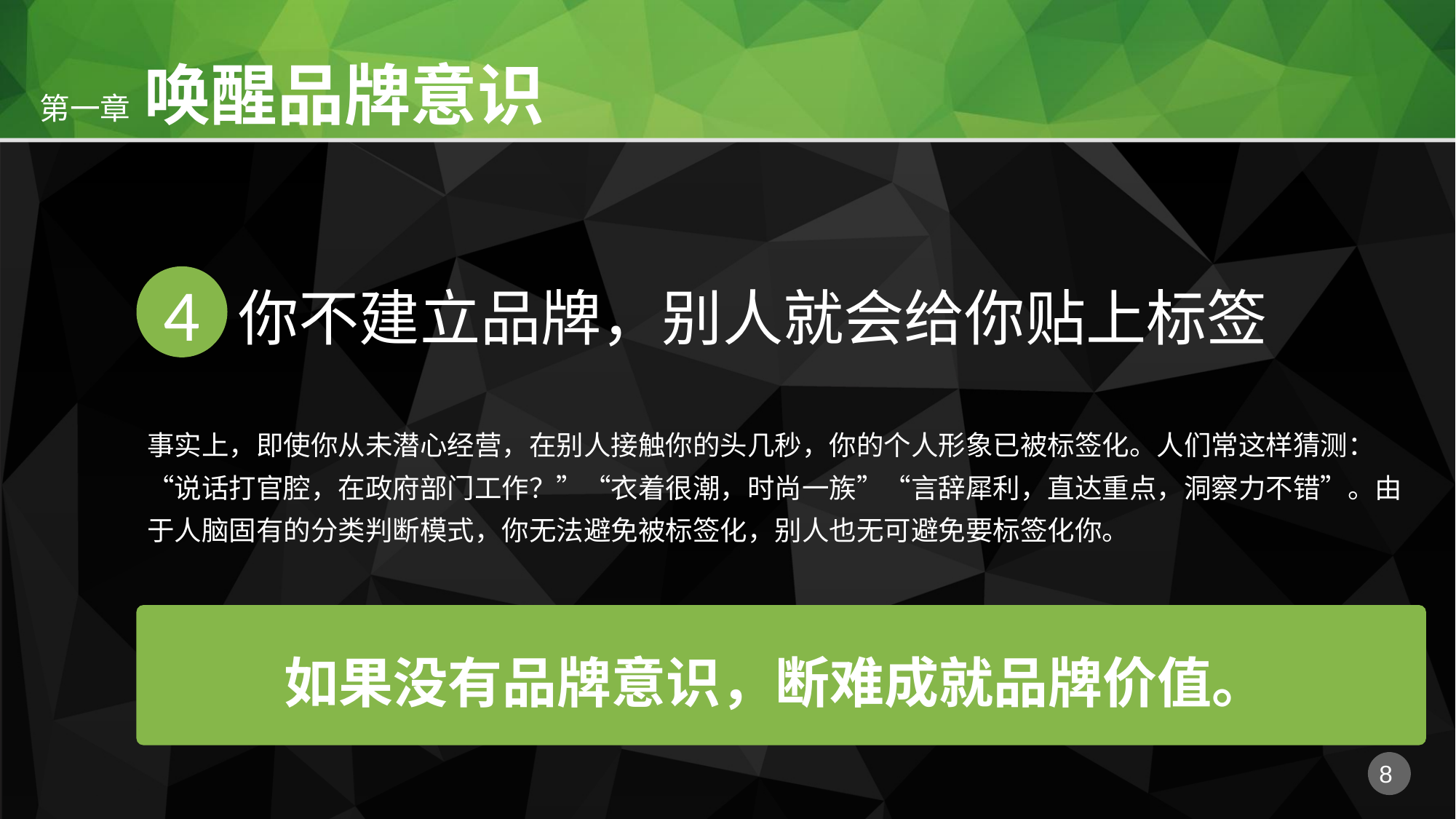

4
你不建立品牌，别人就会给你贴上标签
事实上，即使你从未潜心经营，在别人接触你的头几秒，你的个人形象已被标签化。人们常这样猜测：“说话打官腔，在政府部门工作？”“衣着很潮，时尚一族”“言辞犀利，直达重点，洞察力不错”。由于人脑固有的分类判断模式，你无法避免被标签化，别人也无可避免要标签化你。

如果没有品牌意识，断难成就品牌价值。